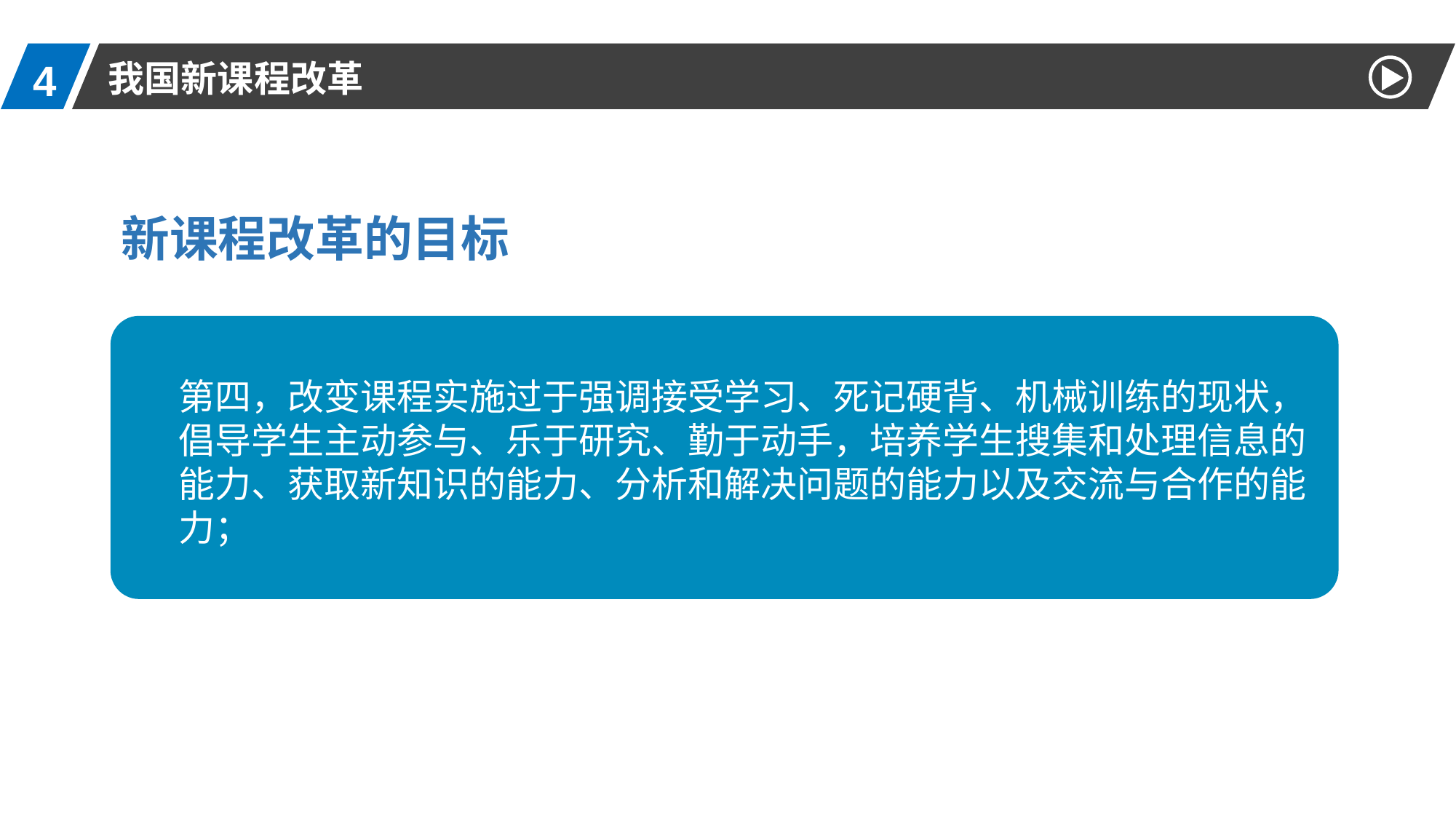

4
我国新课程改革

新课程改革的目标

第四，改变课程实施过于强调接受学习、死记硬背、机械训练的现状，倡导学生主动参与、乐于研究、勤于动手，培养学生搜集和处理信息的能力、获取新知识的能力、分析和解决问题的能力以及交流与合作的能力；